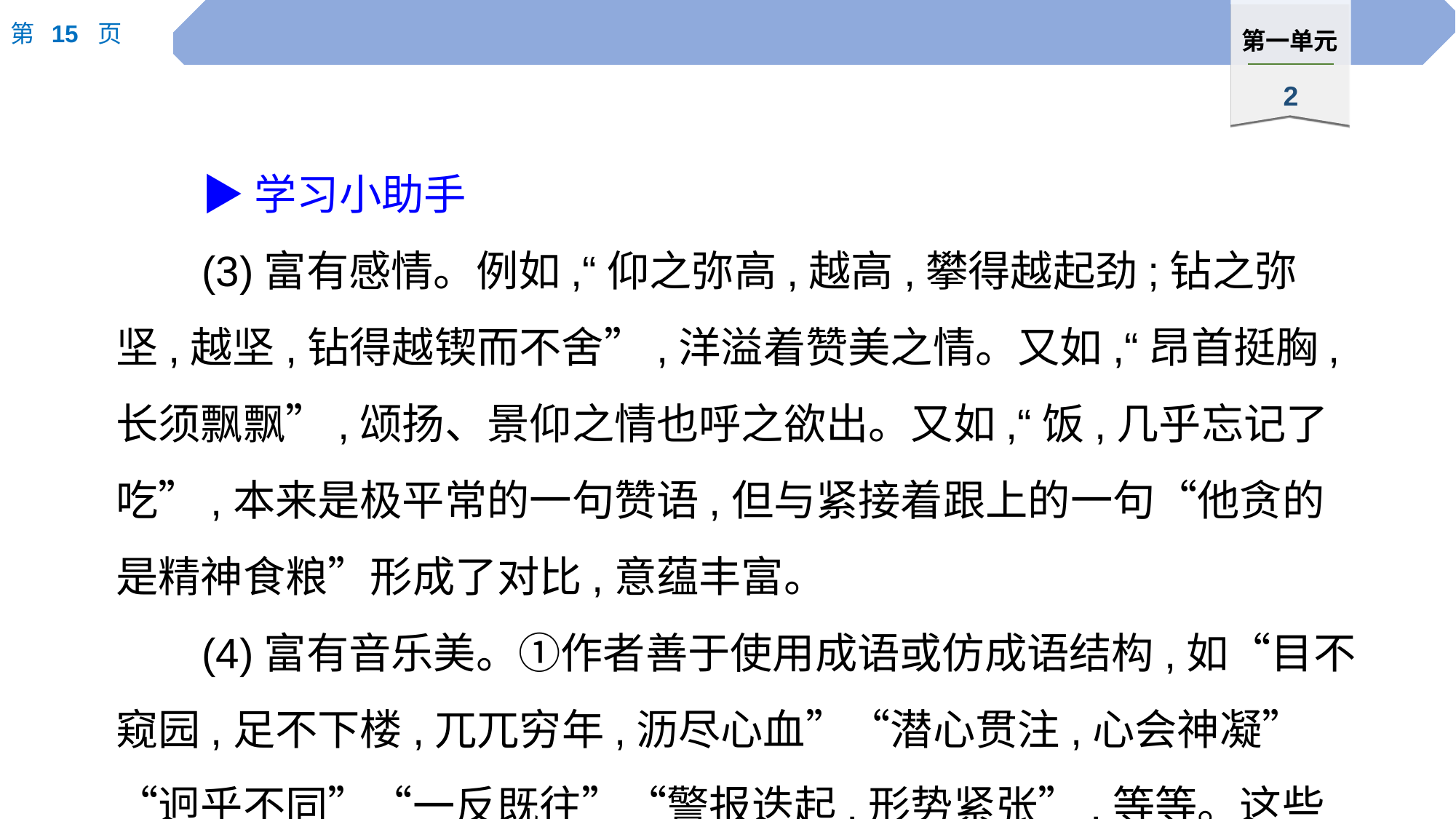

▶学习小助手
(3)富有感情。例如,“仰之弥高,越高,攀得越起劲;钻之弥坚,越坚,钻得越锲而不舍”,洋溢着赞美之情。又如,“昂首挺胸,长须飘飘”,颂扬、景仰之情也呼之欲出。又如,“饭,几乎忘记了吃”,本来是极平常的一句赞语,但与紧接着跟上的一句“他贪的是精神食粮”形成了对比,意蕴丰富。
(4)富有音乐美。①作者善于使用成语或仿成语结构,如“目不窥园,足不下楼,兀兀穷年,沥尽心血”“潜心贯注,心会神凝”“迥乎不同”“一反既往”“警报迭起,形势紧张”,等等。这些词语结构